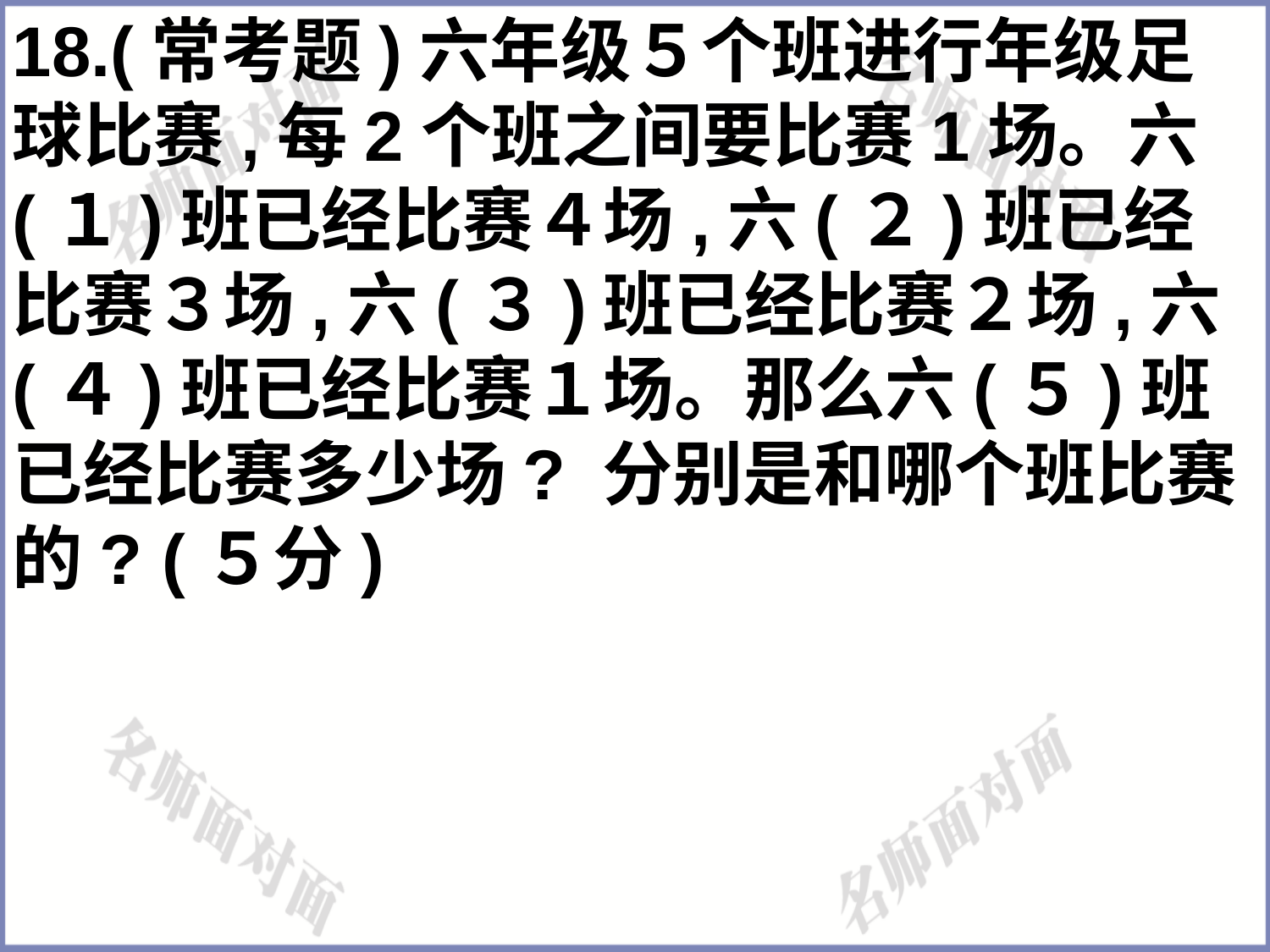

18.(常考题)六年级５个班进行年级足球比赛,每2个班之间要比赛1场。六(１)班已经比赛４场,六(２)班已经比赛３场,六(３)班已经比赛２场,六(４)班已经比赛１场。那么六(５)班已经比赛多少场? 分别是和哪个班比赛的? (５分)